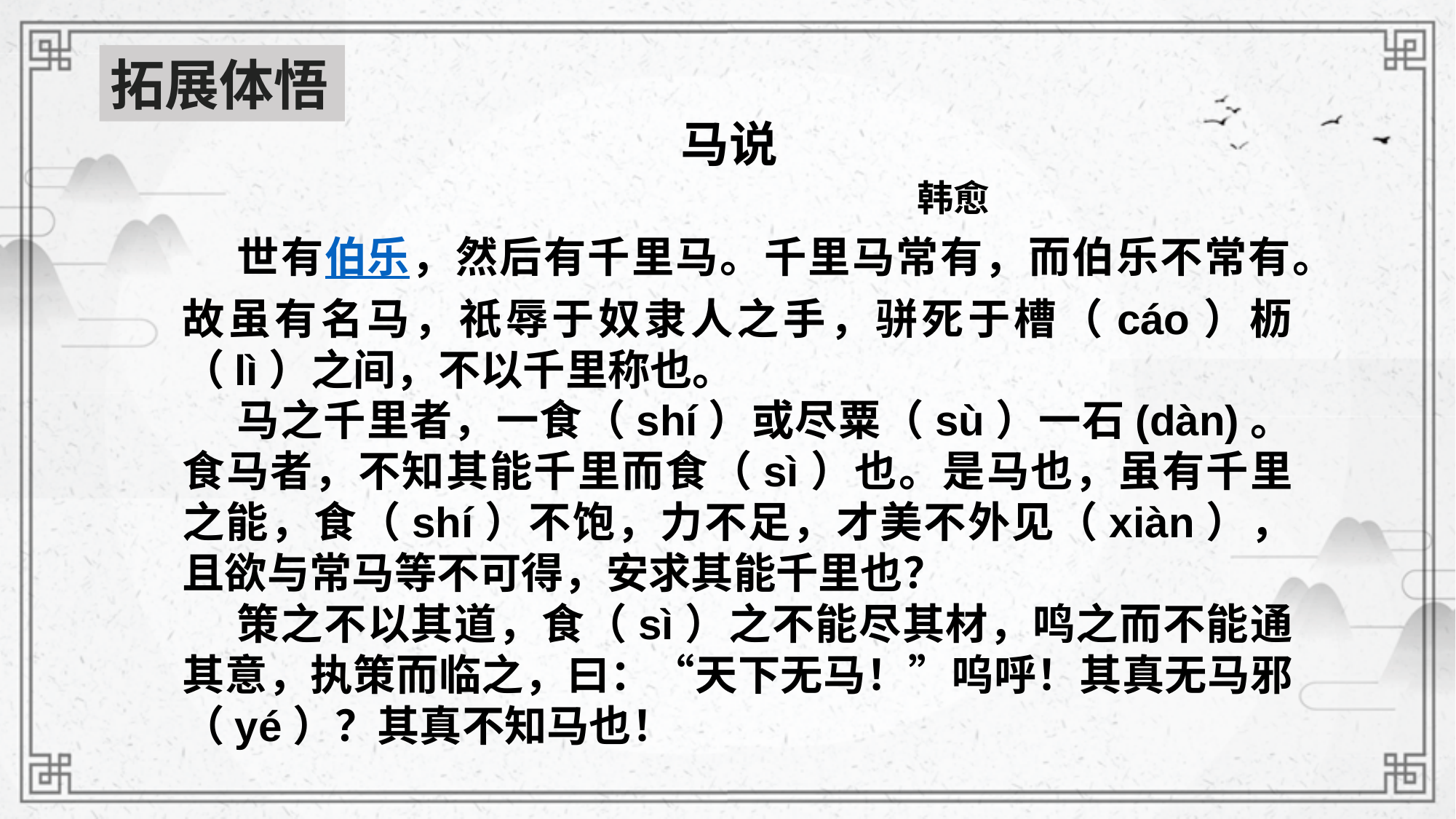

拓展体悟
马说
韩愈
世有伯乐，然后有千里马。千里马常有，而伯乐不常有。故虽有名马，祇辱于奴隶人之手，骈死于槽（cáo）枥（lì）之间，不以千里称也。
马之千里者，一食（shí）或尽粟（sù）一石(dàn)。食马者，不知其能千里而食（sì）也。是马也，虽有千里之能，食（shí）不饱，力不足，才美不外见（xiàn），且欲与常马等不可得，安求其能千里也？
策之不以其道，食（sì）之不能尽其材，鸣之而不能通其意，执策而临之，曰：“天下无马！”呜呼！其真无马邪（yé）？其真不知马也！